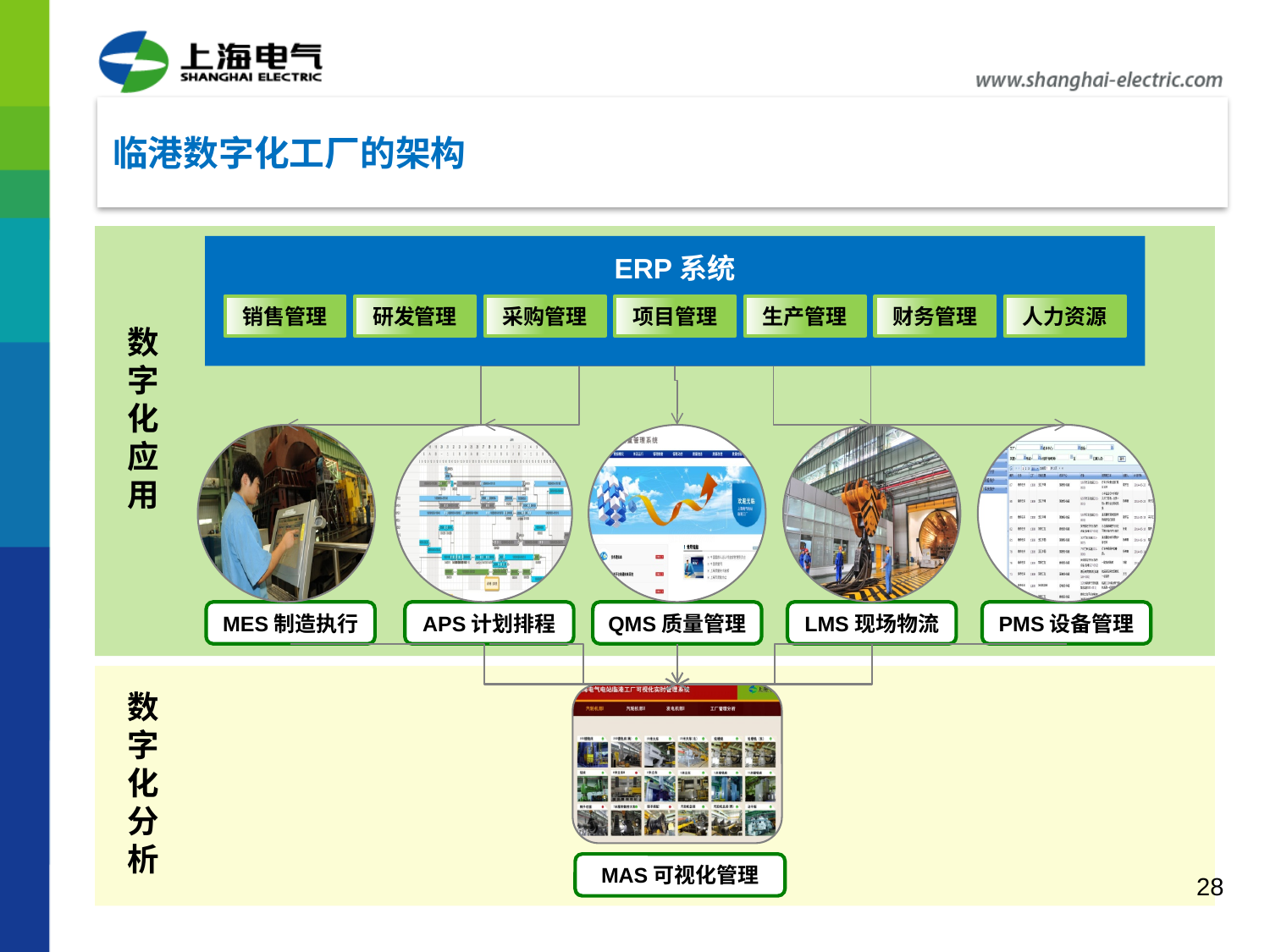

# 临港数字化工厂的架构

ERP系统

销售管理
研发管理
采购管理
项目管理
生产管理
财务管理
人力资源
数字化应用

MES制造执行
APS计划排程
QMS质量管理
LMS现场物流
PMS设备管理

MAS可视化管理

数字化分析
28